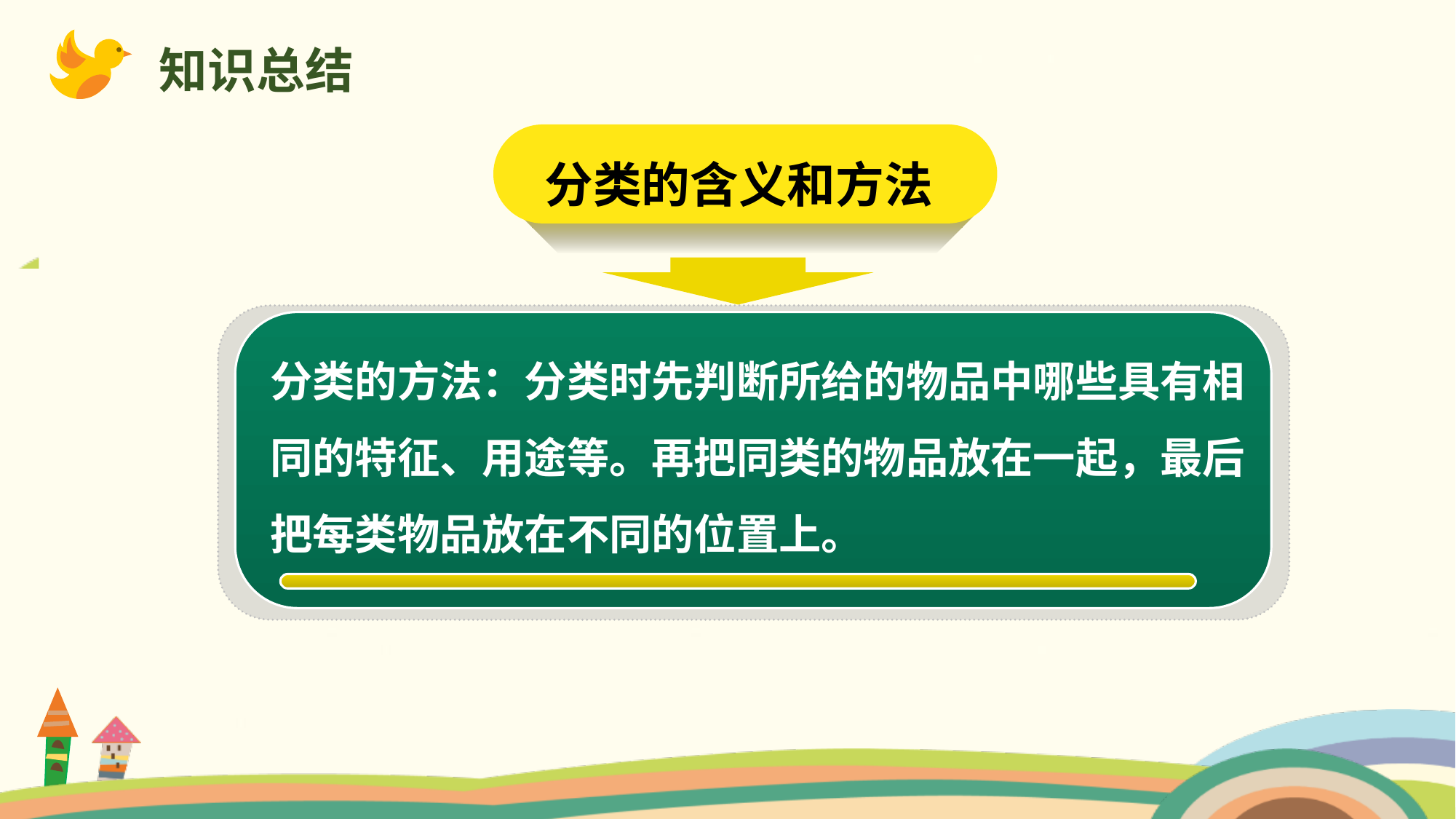

知识总结

分类的含义和方法

分类的方法：分类时先判断所给的物品中哪些具有相同的特征、用途等。再把同类的物品放在一起，最后把每类物品放在不同的位置上。